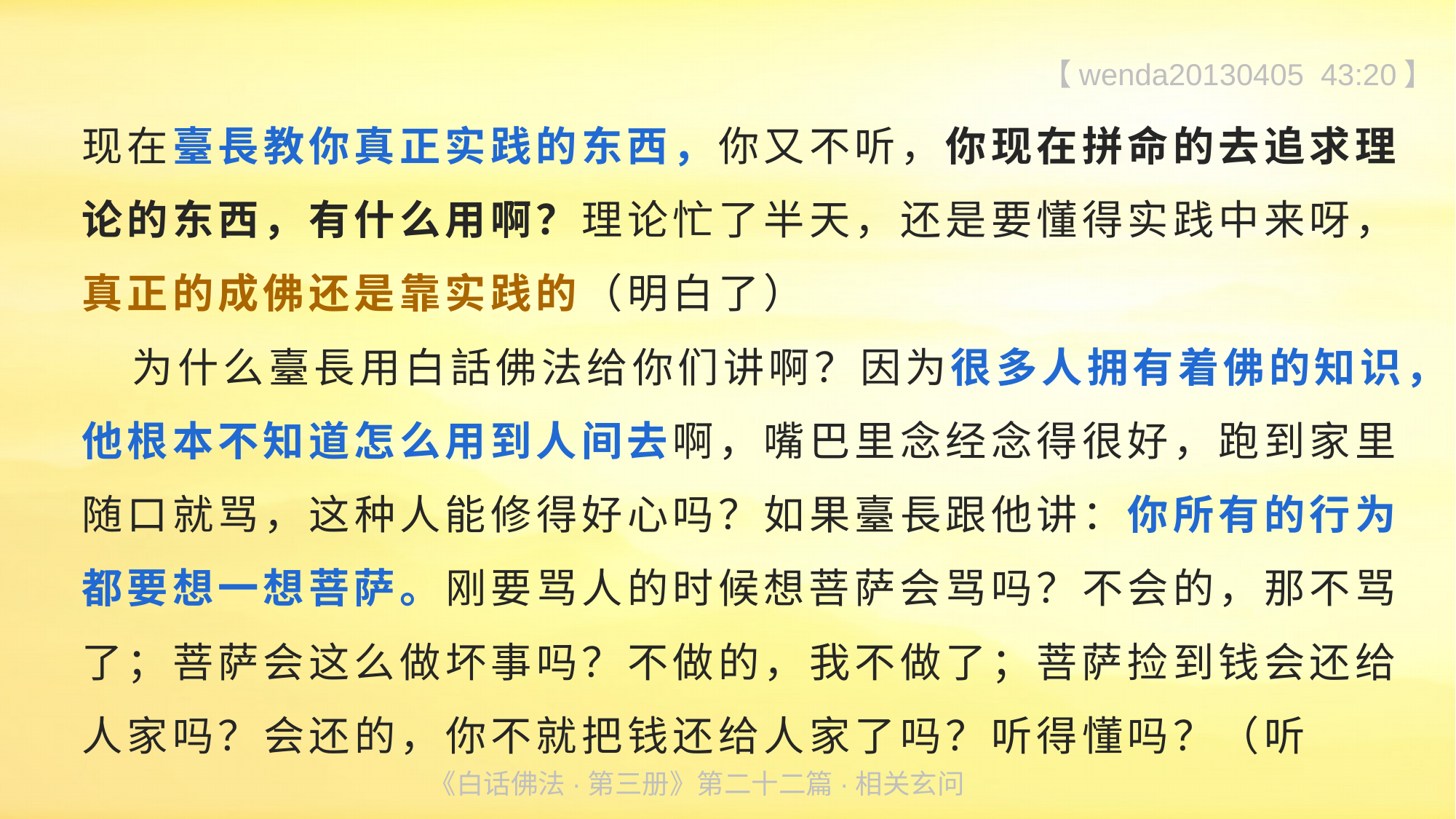

【wenda20130405  43:20】
现在臺長教你真正实践的东西，你又不听，你现在拼命的去追求理论的东西，有什么用啊？理论忙了半天，还是要懂得实践中来呀，真正的成佛还是靠实践的（明白了）
   为什么臺長用白話佛法给你们讲啊？因为很多人拥有着佛的知识，他根本不知道怎么用到人间去啊，嘴巴里念经念得很好，跑到家里随口就骂，这种人能修得好心吗？如果臺長跟他讲：你所有的行为都要想一想菩萨。刚要骂人的时候想菩萨会骂吗？不会的，那不骂了；菩萨会这么做坏事吗？不做的，我不做了；菩萨捡到钱会还给人家吗？会还的，你不就把钱还给人家了吗？听得懂吗？（听
《白话佛法·第三册》第二十二篇·相关玄问